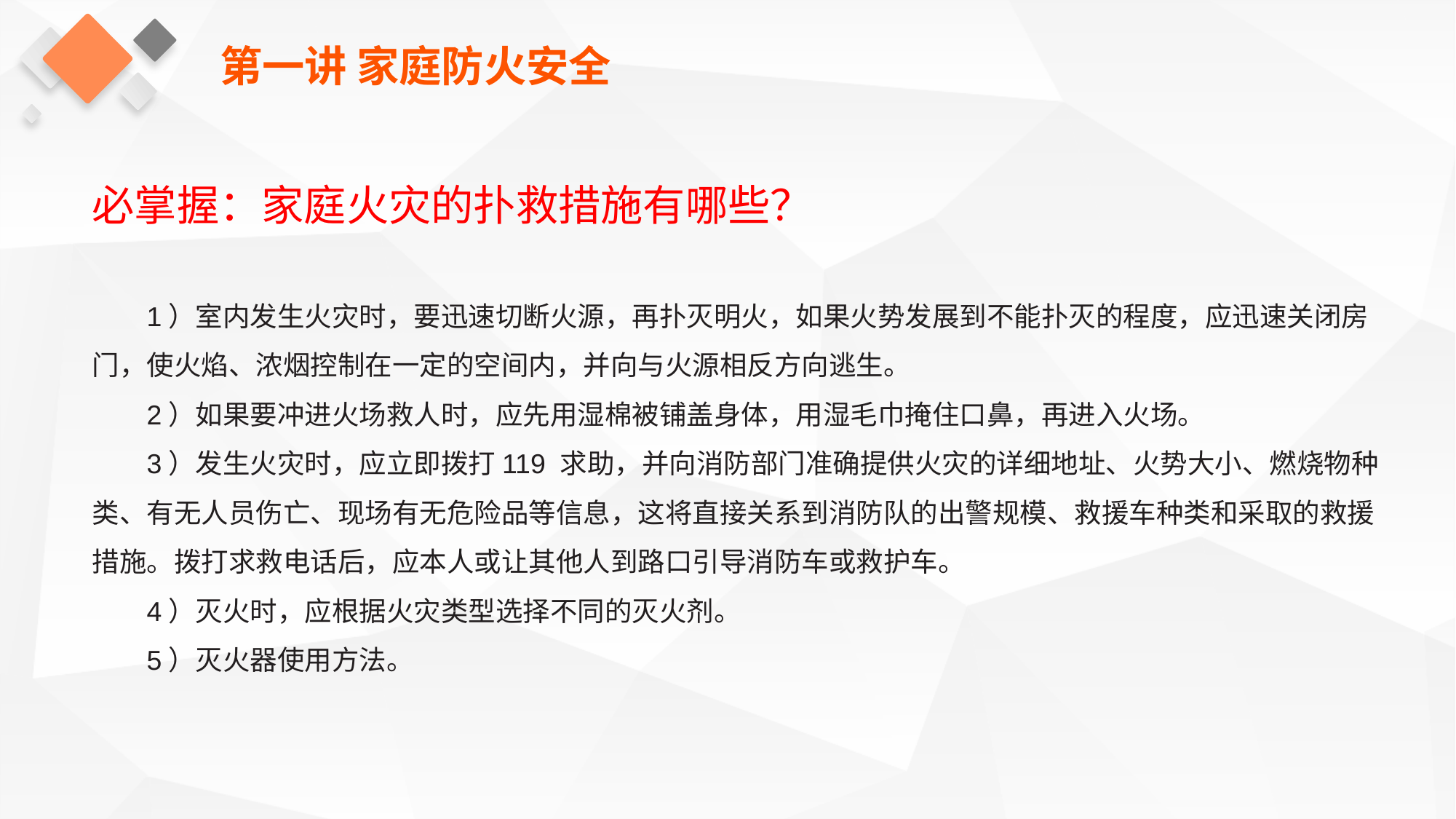

第一讲 家庭防火安全
必掌握：家庭火灾的扑救措施有哪些？
1）室内发生火灾时，要迅速切断火源，再扑灭明火，如果火势发展到不能扑灭的程度，应迅速关闭房门，使火焰、浓烟控制在一定的空间内，并向与火源相反方向逃生。
2）如果要冲进火场救人时，应先用湿棉被铺盖身体，用湿毛巾掩住口鼻，再进入火场。
3）发生火灾时，应立即拨打119 求助，并向消防部门准确提供火灾的详细地址、火势大小、燃烧物种类、有无人员伤亡、现场有无危险品等信息，这将直接关系到消防队的出警规模、救援车种类和采取的救援措施。拨打求救电话后，应本人或让其他人到路口引导消防车或救护车。
4）灭火时，应根据火灾类型选择不同的灭火剂。
5）灭火器使用方法。